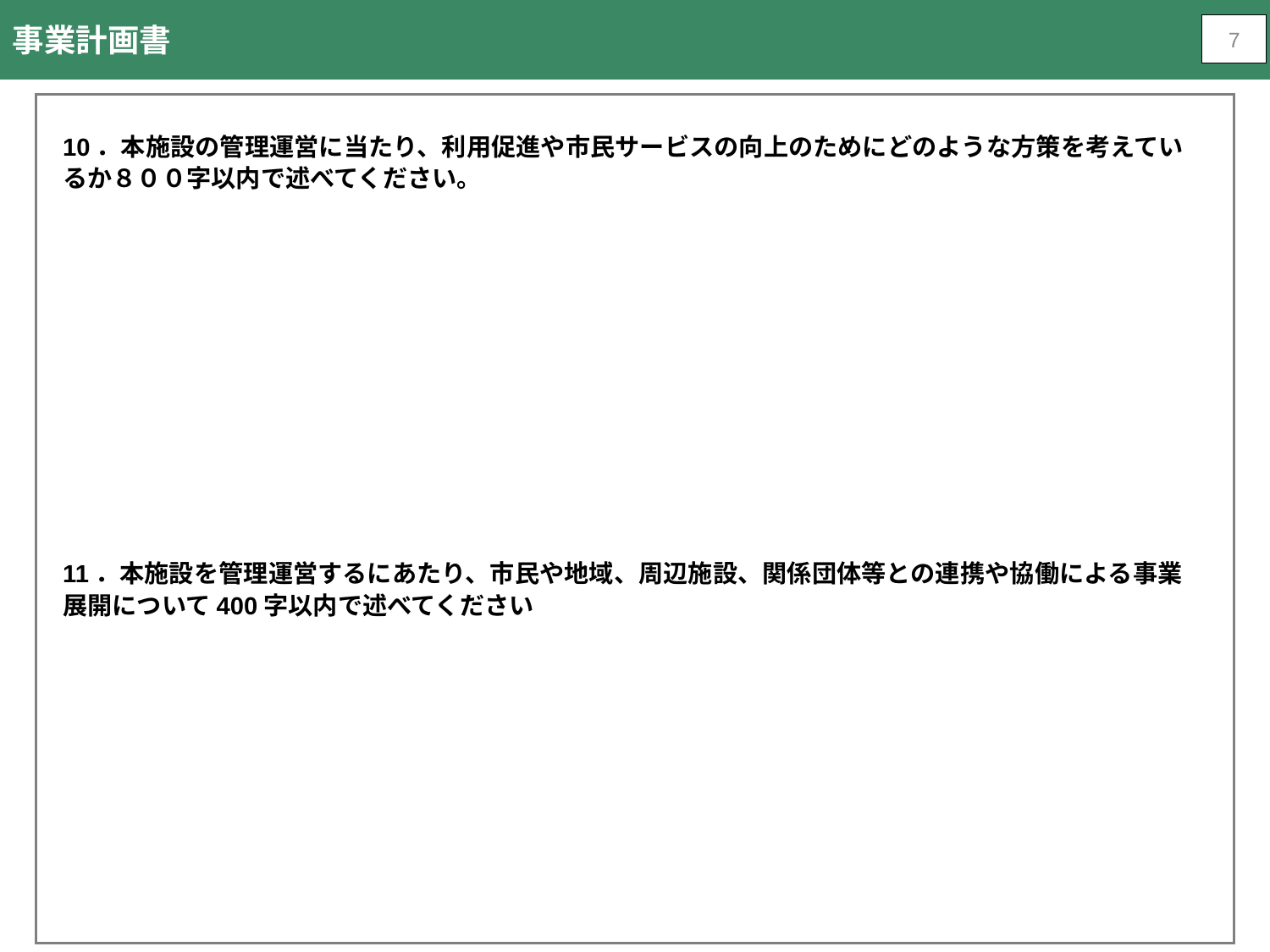

事業計画書
7

10．本施設の管理運営に当たり、利用促進や市民サービスの向上のためにどのような方策を考えているか８００字以内で述べてください。

11．本施設を管理運営するにあたり、市民や地域、周辺施設、関係団体等との連携や協働による事業展開について400字以内で述べてください